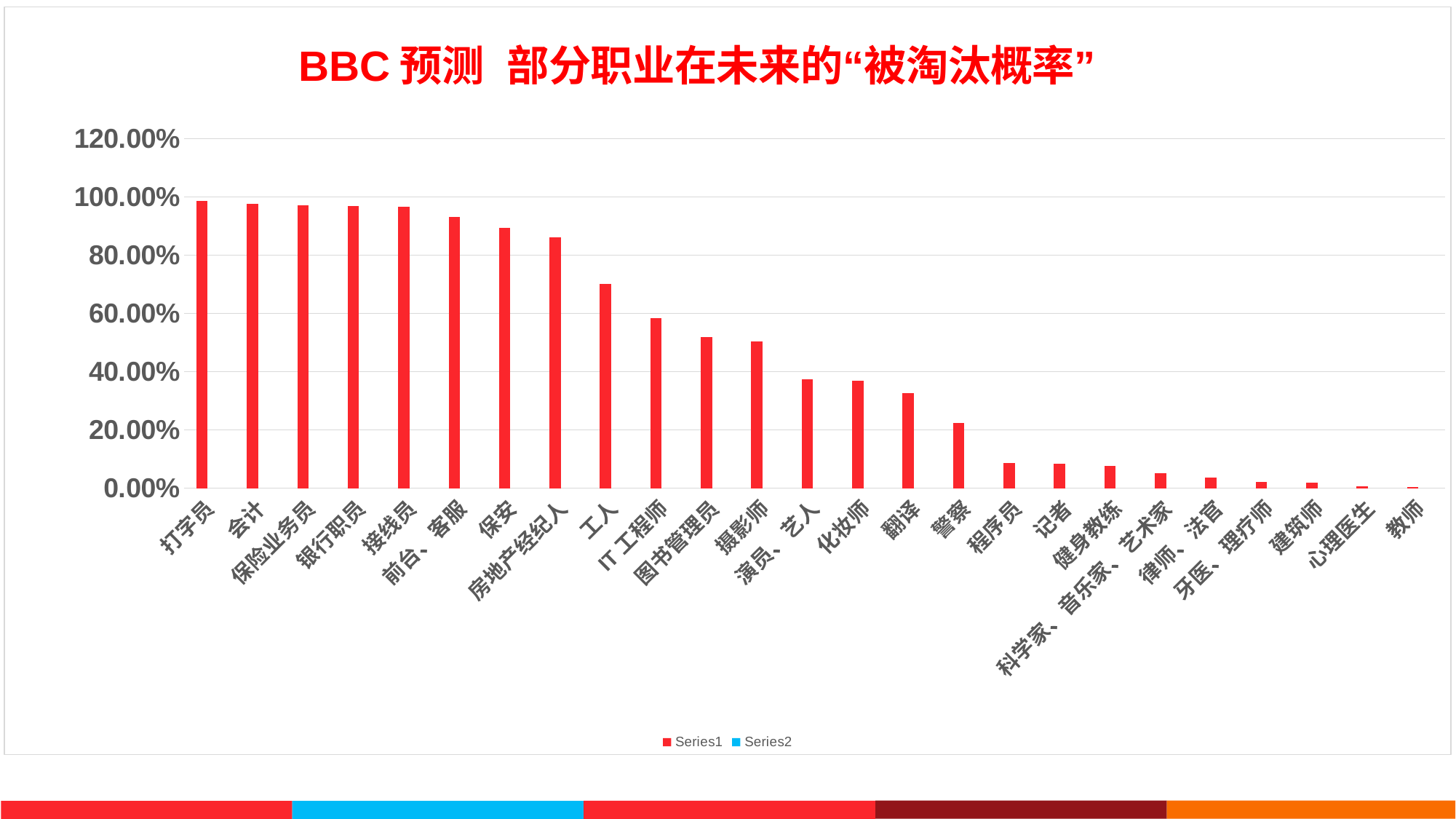

### Chart: BBC预测  部分职业在未来的“被淘汰概率”

| Category |  |  |
|---|---|---|
| 打字员 | 0.985 | None |
| 会计 | 0.976 | None |
| 保险业务员 | 0.97 | None |
| 银行职员 | 0.968 | None |
| 接线员 | 0.965 | None |
| 前台、客服 | 0.93 | None |
| 保安 | 0.893 | None |
| 房地产经纪人 | 0.86 | None |
| 工人 | 0.7 | None |
| IT工程师 | 0.583 | None |
| 图书管理员 | 0.519 | None |
| 摄影师 | 0.503 | None |
| 演员、艺人 | 0.374 | None |
| 化妆师 | 0.369 | None |
| 翻译 | 0.327 | None |
| 警察 | 0.224 | None |
| 程序员 | 0.085 | None |
| 记者 | 0.084 | None |
| 健身教练 | 0.075 | None |
| 科学家、音乐家、艺术家 | 0.05 | None |
| 律师、法官 | 0.035 | None |
| 牙医、理疗师 | 0.021 | None |
| 建筑师 | 0.018 | None |
| 心理医生 | 0.007 | None |
| 教师 | 0.004 | None |